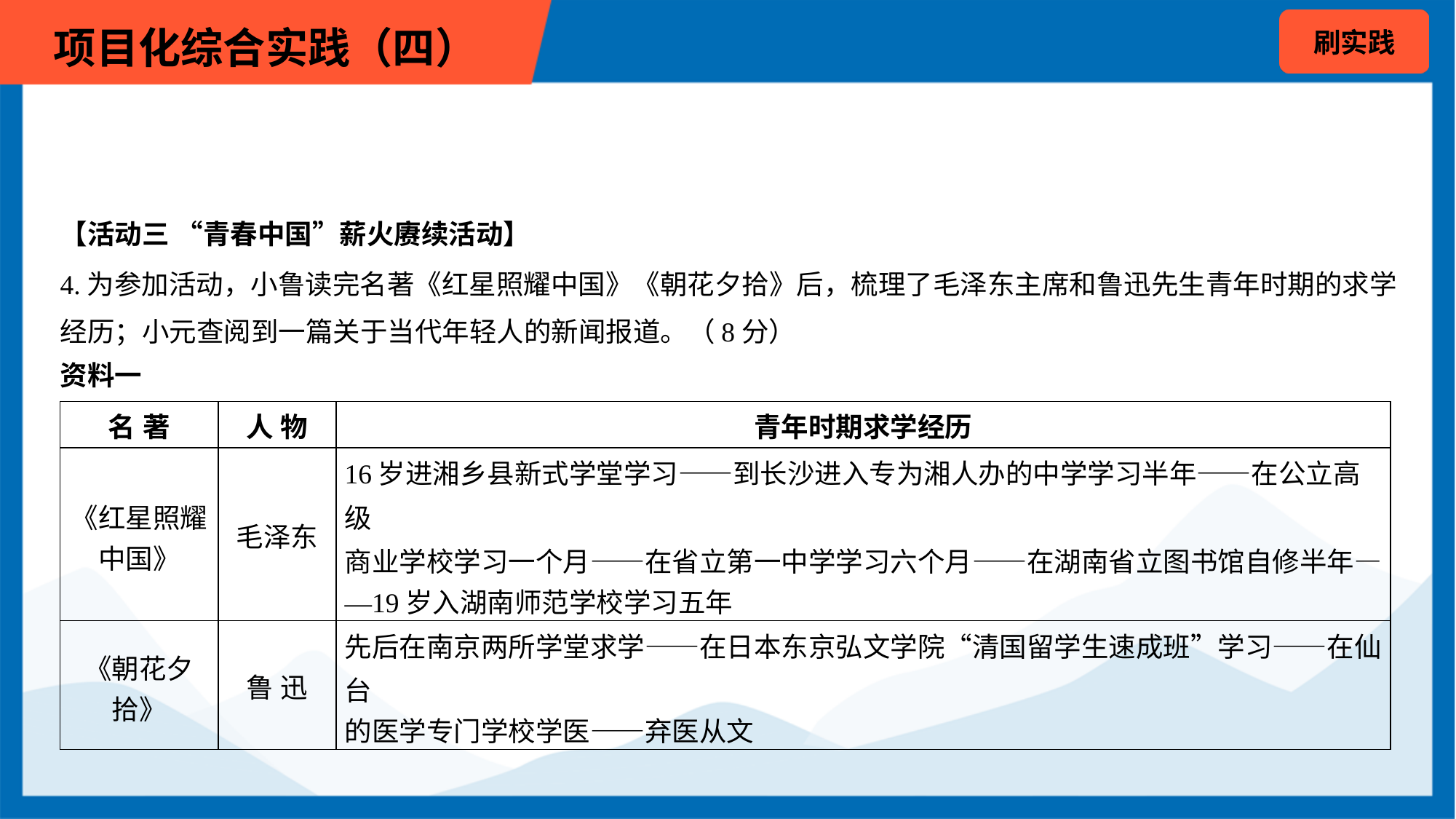

【活动三 “青春中国”薪火赓续活动】
4.为参加活动，小鲁读完名著《红星照耀中国》《朝花夕拾》后，梳理了毛泽东主席和鲁迅先生青年时期的求学
经历；小元查阅到一篇关于当代年轻人的新闻报道。（8分）
资料一
| 名 著 | 人 物 | 青年时期求学经历 |
| --- | --- | --- |
| 《红星照耀 中国》 | 毛泽东 | 16岁进湘乡县新式学堂学习——到长沙进入专为湘人办的中学学习半年——在公立高级 商业学校学习一个月——在省立第一中学学习六个月——在湖南省立图书馆自修半年— —19岁入湖南师范学校学习五年 |
| 《朝花夕 拾》 | 鲁 迅 | 先后在南京两所学堂求学——在日本东京弘文学院“清国留学生速成班”学习——在仙台 的医学专门学校学医——弃医从文 |